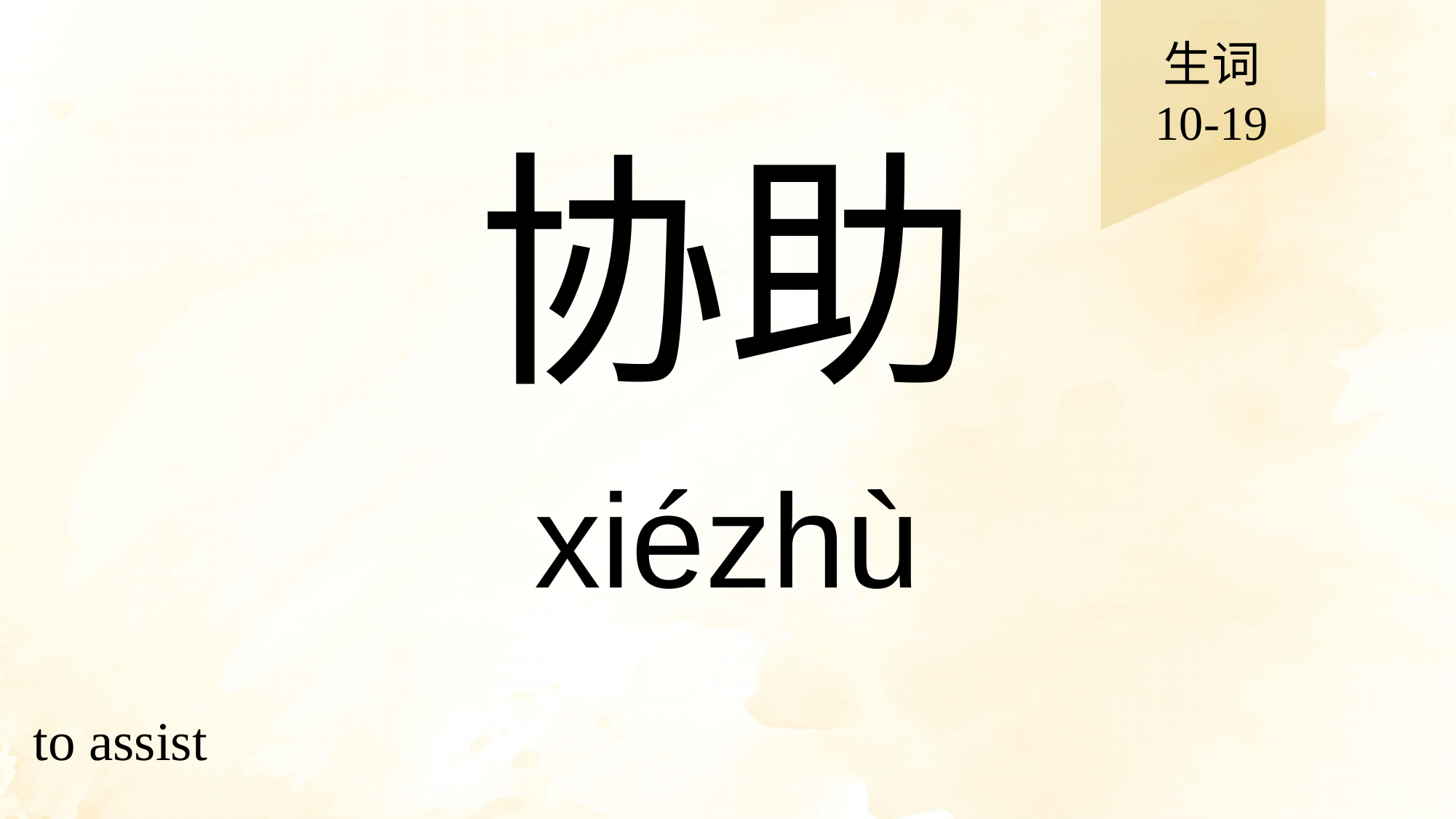

生词
10-19
# 协助
xiézhù
to assist